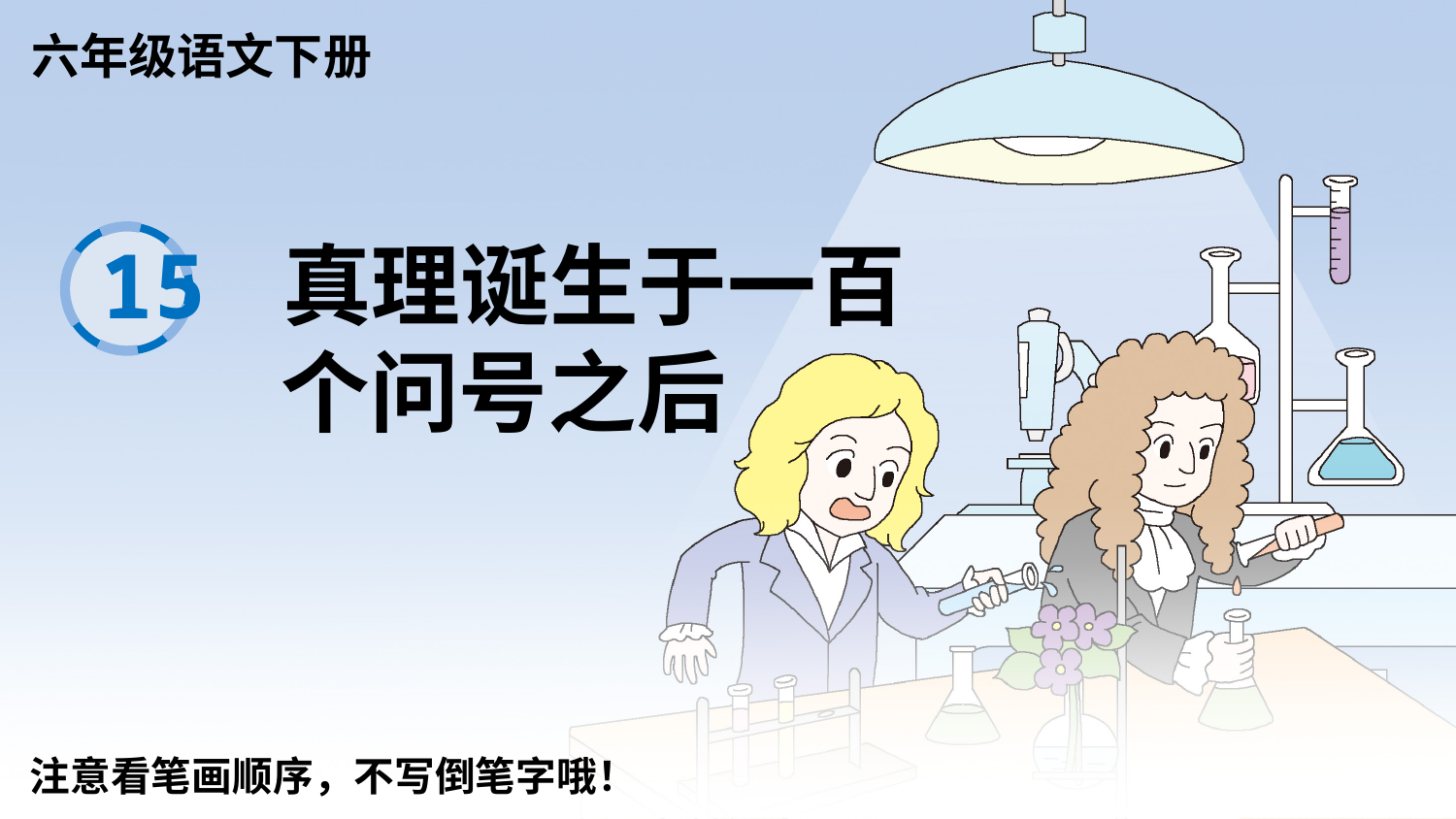

六年级语文下册
15 真理诞生于一百个问号之后

注意看笔画顺序，不写倒笔字哦！